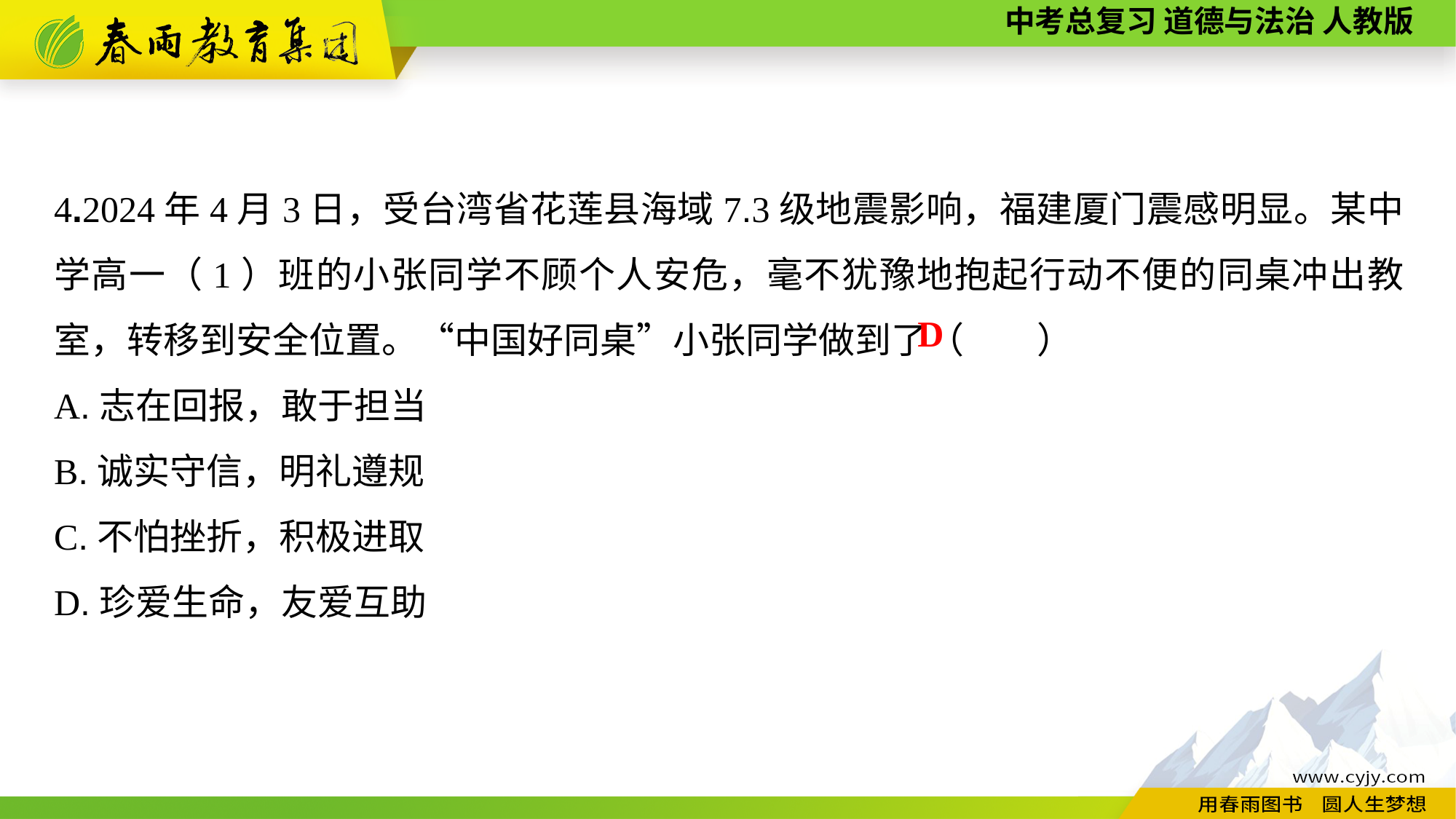

4.2024年4月3日，受台湾省花莲县海域7.3级地震影响，福建厦门震感明显。某中学高一（1）班的小张同学不顾个人安危，毫不犹豫地抱起行动不便的同桌冲出教室，转移到安全位置。“中国好同桌”小张同学做到了（　　）
A.志在回报，敢于担当
B.诚实守信，明礼遵规
C.不怕挫折，积极进取
D.珍爱生命，友爱互助
D